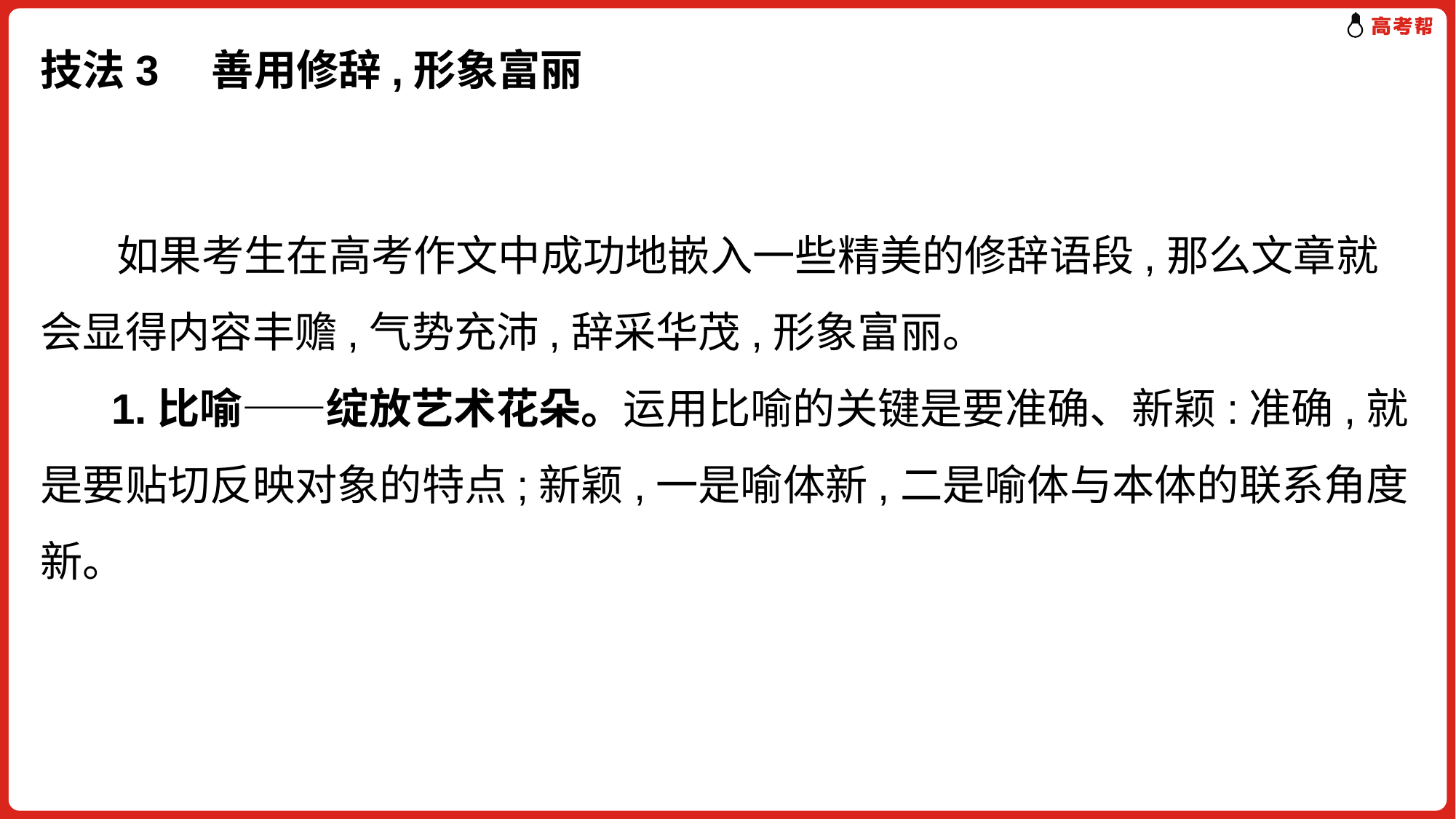

技法3　善用修辞,形象富丽
       如果考生在高考作文中成功地嵌入一些精美的修辞语段,那么文章就会显得内容丰赡,气势充沛,辞采华茂,形象富丽。
      1.比喻——绽放艺术花朵。运用比喻的关键是要准确、新颖:准确,就是要贴切反映对象的特点;新颖,一是喻体新,二是喻体与本体的联系角度新。